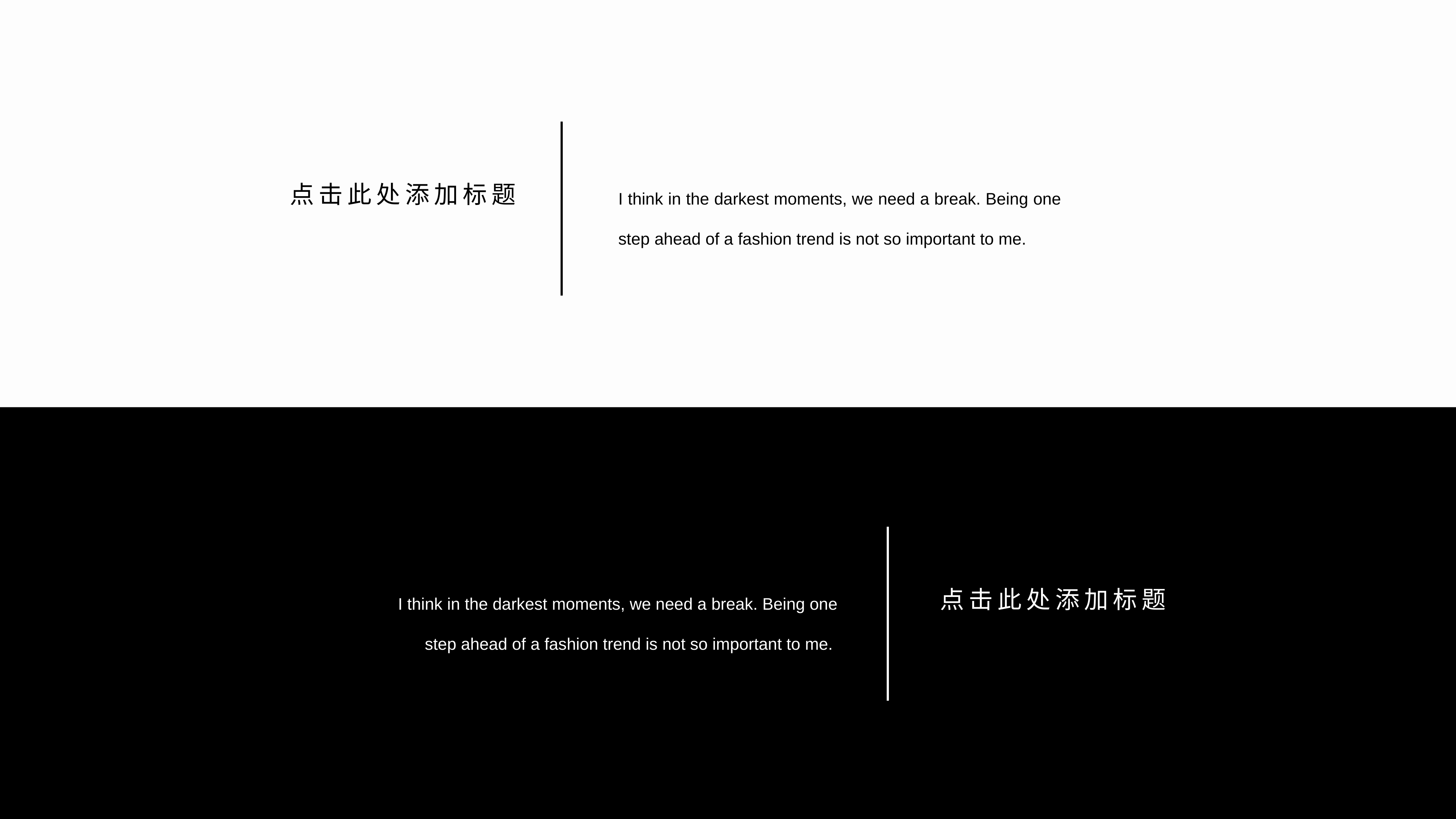

I think in the darkest moments, we need a break. Being one step ahead of a fashion trend is not so important to me.
点击此处添加标题

I think in the darkest moments, we need a break. Being one step ahead of a fashion trend is not so important to me.
点击此处添加标题